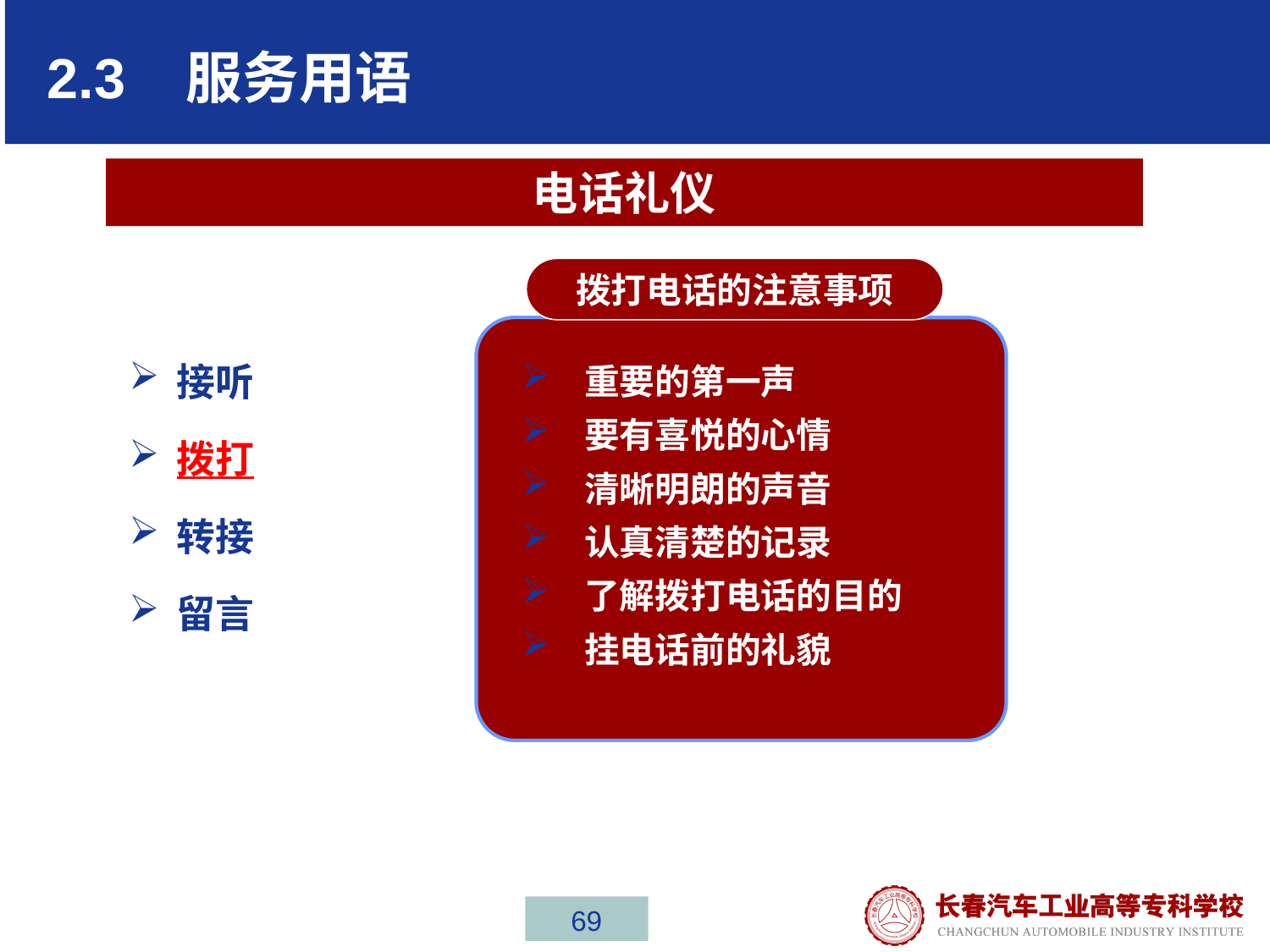

2.3   服务用语
2.3服务用语
电话礼仪
拨打电话的注意事项

接听
拨打
转接
留言
重要的第一声
要有喜悦的心情
清晰明朗的声音
认真清楚的记录
了解拨打电话的目的
挂电话前的礼貌
69